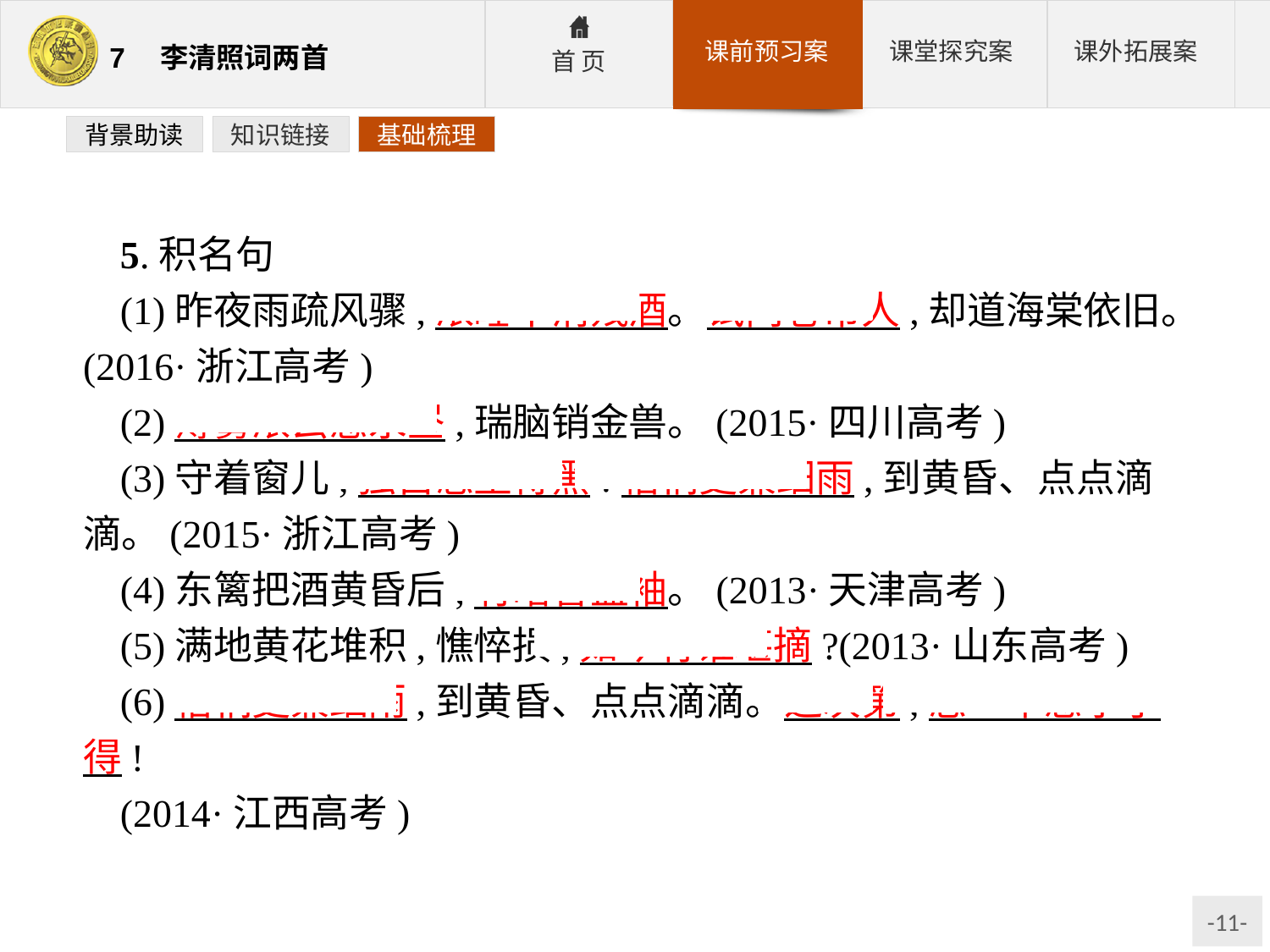

背景助读
知识链接
基础梳理
5.积名句
(1)昨夜雨疏风骤,浓睡不消残酒。试问卷帘人,却道海棠依旧。(2016·浙江高考)
(2)薄雾浓云愁永昼,瑞脑销金兽。(2015·四川高考)
(3)守着窗儿,独自怎生得黑!梧桐更兼细雨,到黄昏、点点滴滴。(2015·浙江高考)
(4)东篱把酒黄昏后,有暗香盈袖。(2013·天津高考)
(5)满地黄花堆积,憔悴损,如今有谁堪摘?(2013·山东高考)
(6)梧桐更兼细雨,到黄昏、点点滴滴。这次第,怎一个愁字了得!
(2014·江西高考)